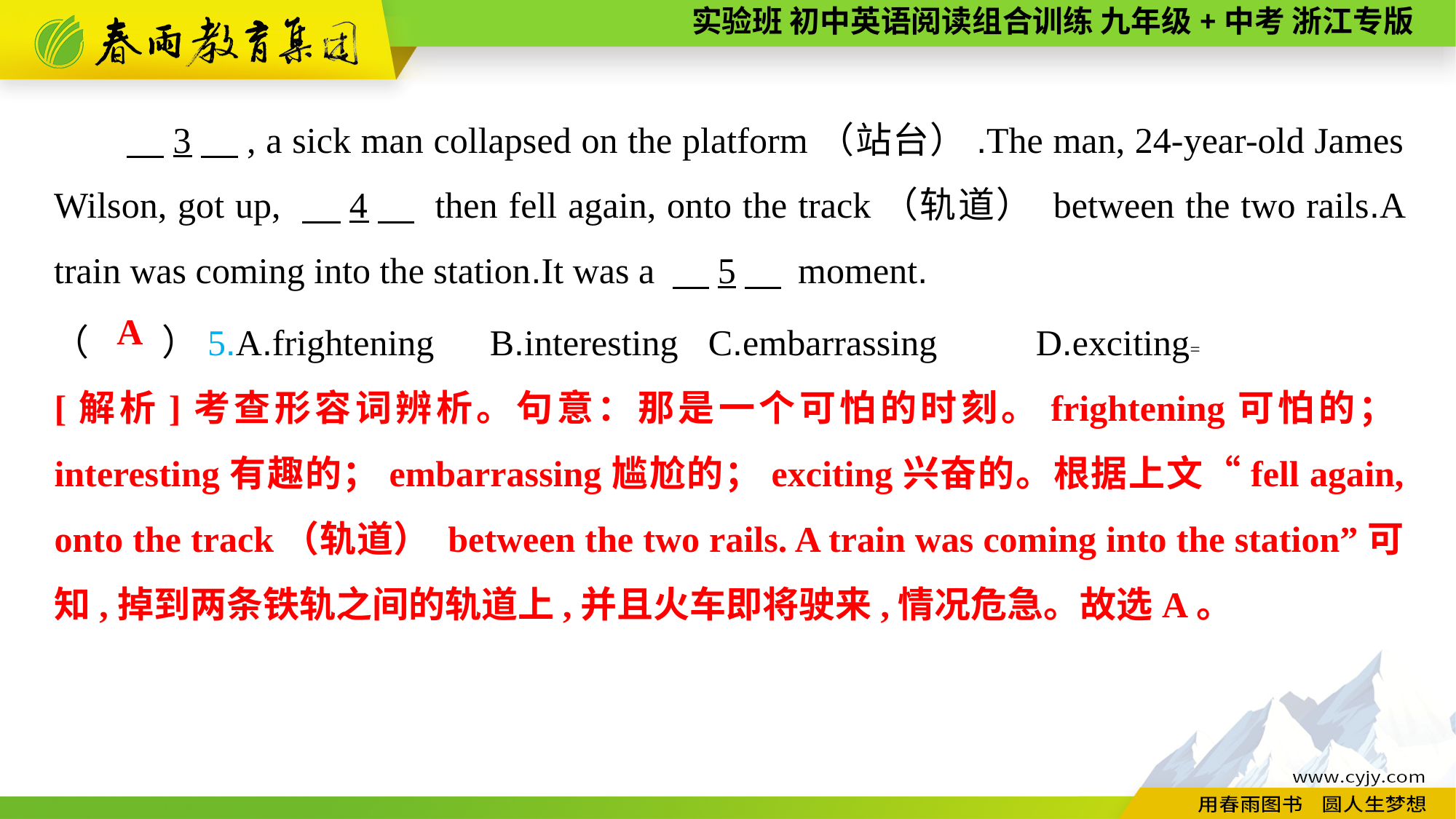

3　, a sick man collapsed on the platform（站台）.The man, 24-year-old James Wilson, got up, 　4　 then fell again, onto the track（轨道） between the two rails.A train was coming into the station.It was a 　5　 moment.
（　　）5.A.frightening	B.interesting	C.embarrassing	D.exciting=
A
[解析]考查形容词辨析。句意：那是一个可怕的时刻。frightening可怕的；interesting有趣的；embarrassing尴尬的；exciting兴奋的。根据上文“fell again, onto the track（轨道） between the two rails. A train was coming into the station”可知,掉到两条铁轨之间的轨道上,并且火车即将驶来,情况危急。故选A。